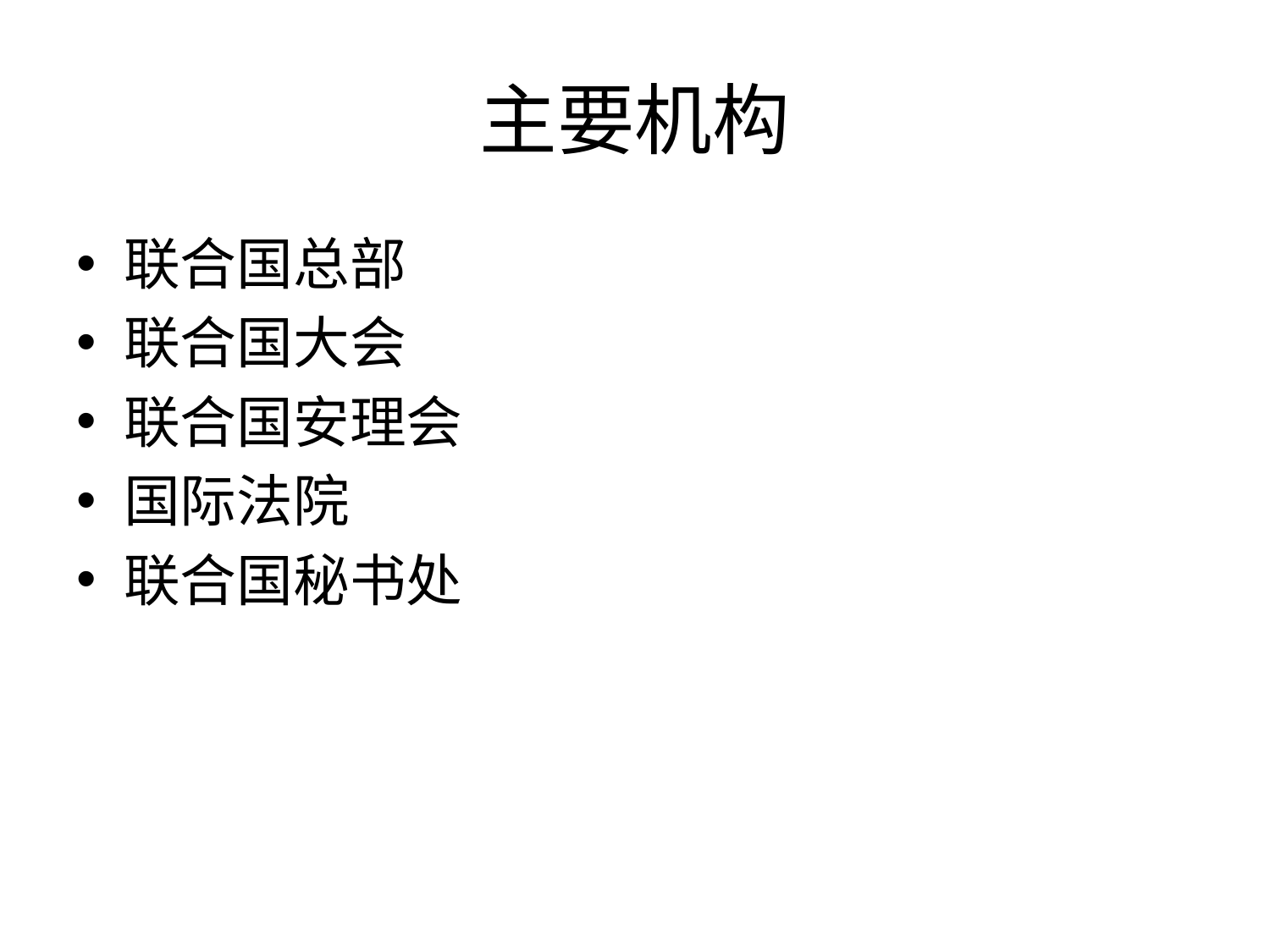

# 主要机构
联合国总部
联合国大会
联合国安理会
国际法院
联合国秘书处